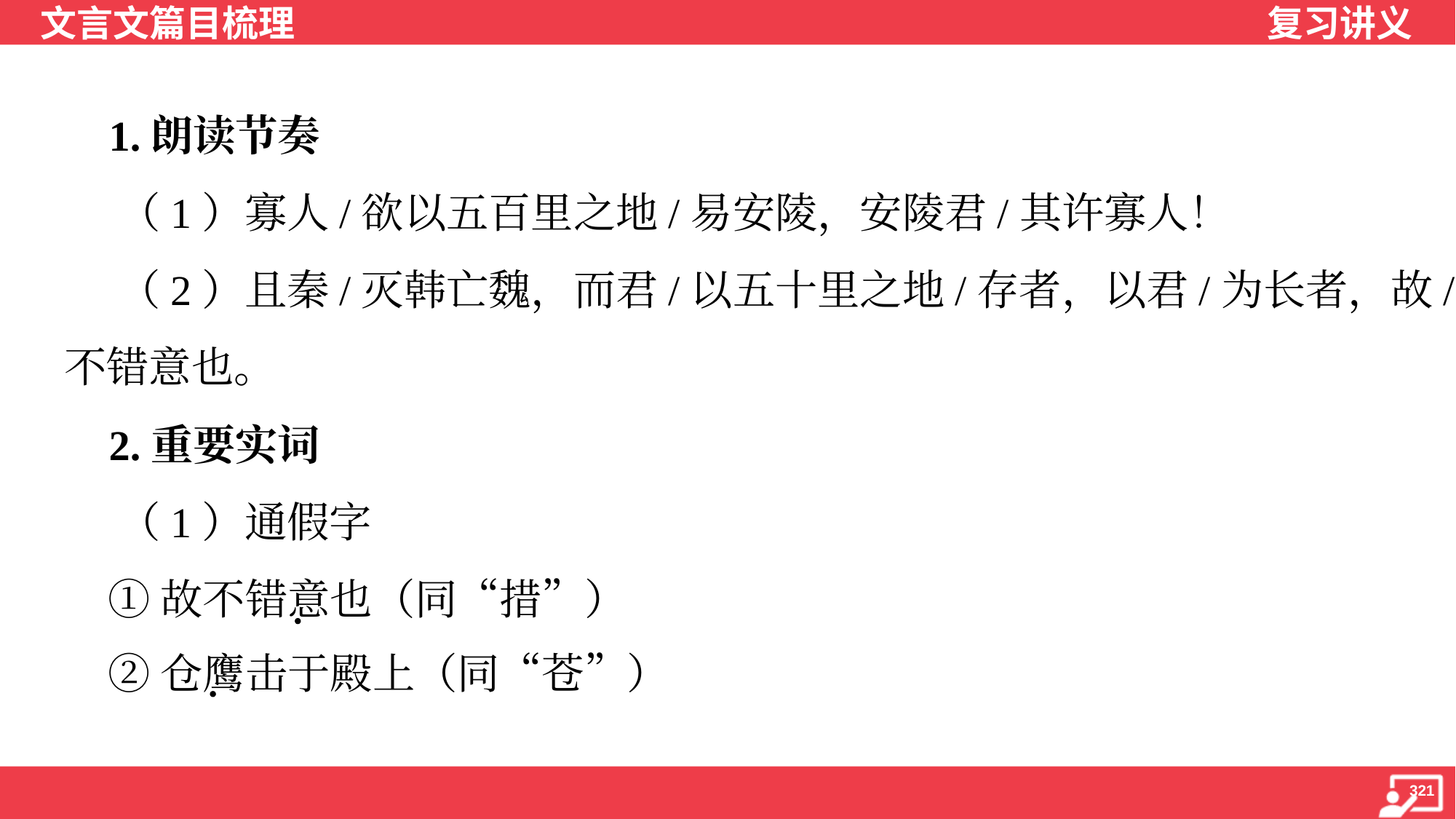

1.朗读节奏
    （1）寡人/欲以五百里之地/易安陵，安陵君/其许寡人！
    （2）且秦/灭韩亡魏，而君/以五十里之地/存者，以君/为长者，故/
不错意也。
    2.重要实词
    （1）通假字
    ①故不错意也（同“措”）
    ②仓鹰击于殿上（同“苍”）